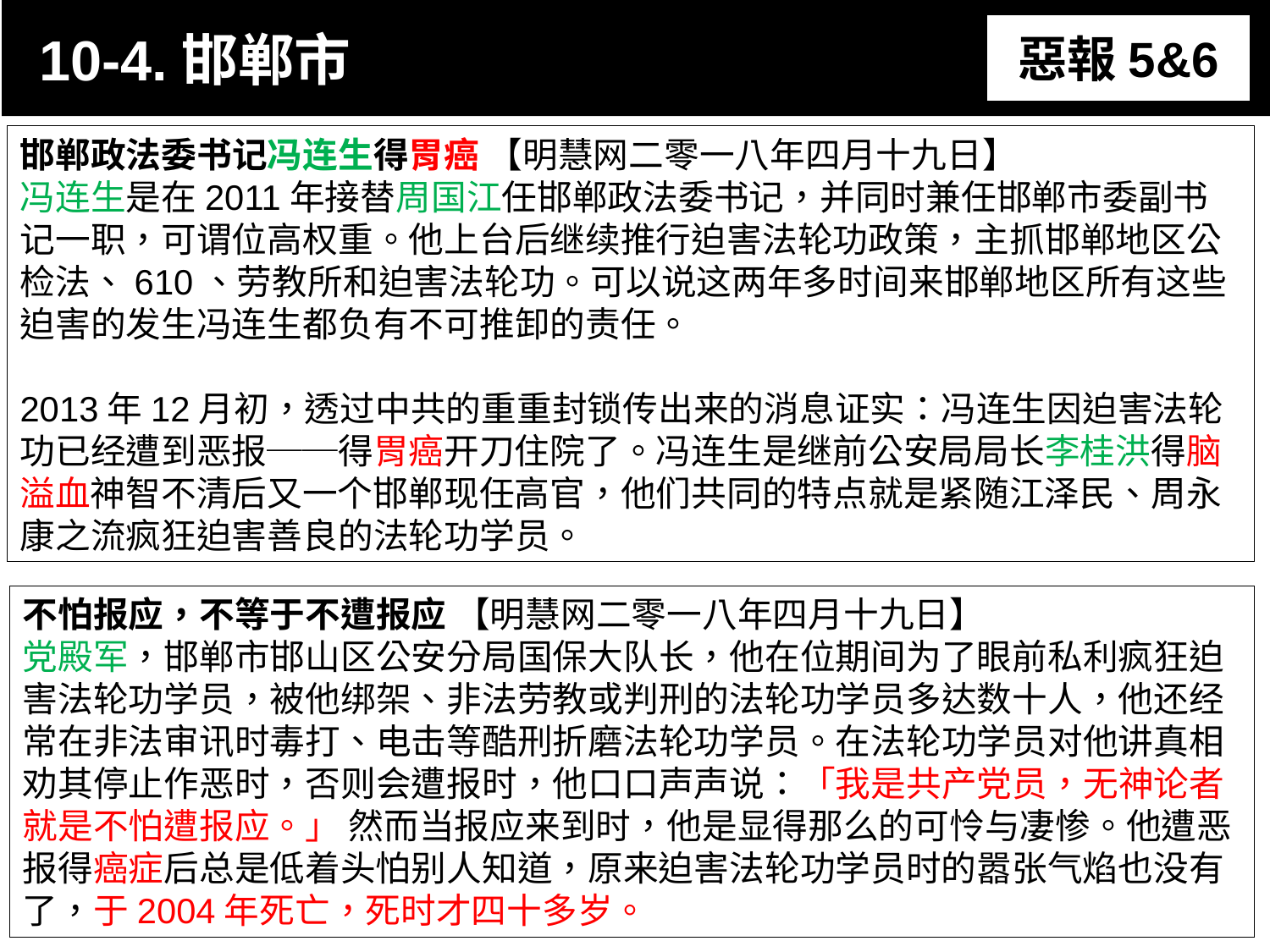

10-4.邯郸市

惡報5&6
11-3. XX市官員惡報實例
邯郸政法委书记冯连生得胃癌 【明慧网二零一八年四月十九日】
冯连生是在2011年接替周国江任邯郸政法委书记，并同时兼任邯郸市委副书记一职，可谓位高权重。他上台后继续推行迫害法轮功政策，主抓邯郸地区公检法、610、劳教所和迫害法轮功。可以说这两年多时间来邯郸地区所有这些迫害的发生冯连生都负有不可推卸的责任。

2013年12月初，透过中共的重重封锁传出来的消息证实：冯连生因迫害法轮功已经遭到恶报──得胃癌开刀住院了。冯连生是继前公安局局长李桂洪得脑溢血神智不清后又一个邯郸现任高官，他们共同的特点就是紧随江泽民、周永康之流疯狂迫害善良的法轮功学员。
不怕报应，不等于不遭报应 【明慧网二零一八年四月十九日】
党殿军，邯郸市邯山区公安分局国保大队长，他在位期间为了眼前私利疯狂迫害法轮功学员，被他绑架、非法劳教或判刑的法轮功学员多达数十人，他还经常在非法审讯时毒打、电击等酷刑折磨法轮功学员。在法轮功学员对他讲真相劝其停止作恶时，否则会遭报时，他口口声声说：「我是共产党员，无神论者就是不怕遭报应。」 然而当报应来到时，他是显得那么的可怜与凄惨。他遭恶报得癌症后总是低着头怕别人知道，原来迫害法轮功学员时的嚣张气焰也没有了，于2004年死亡，死时才四十多岁。